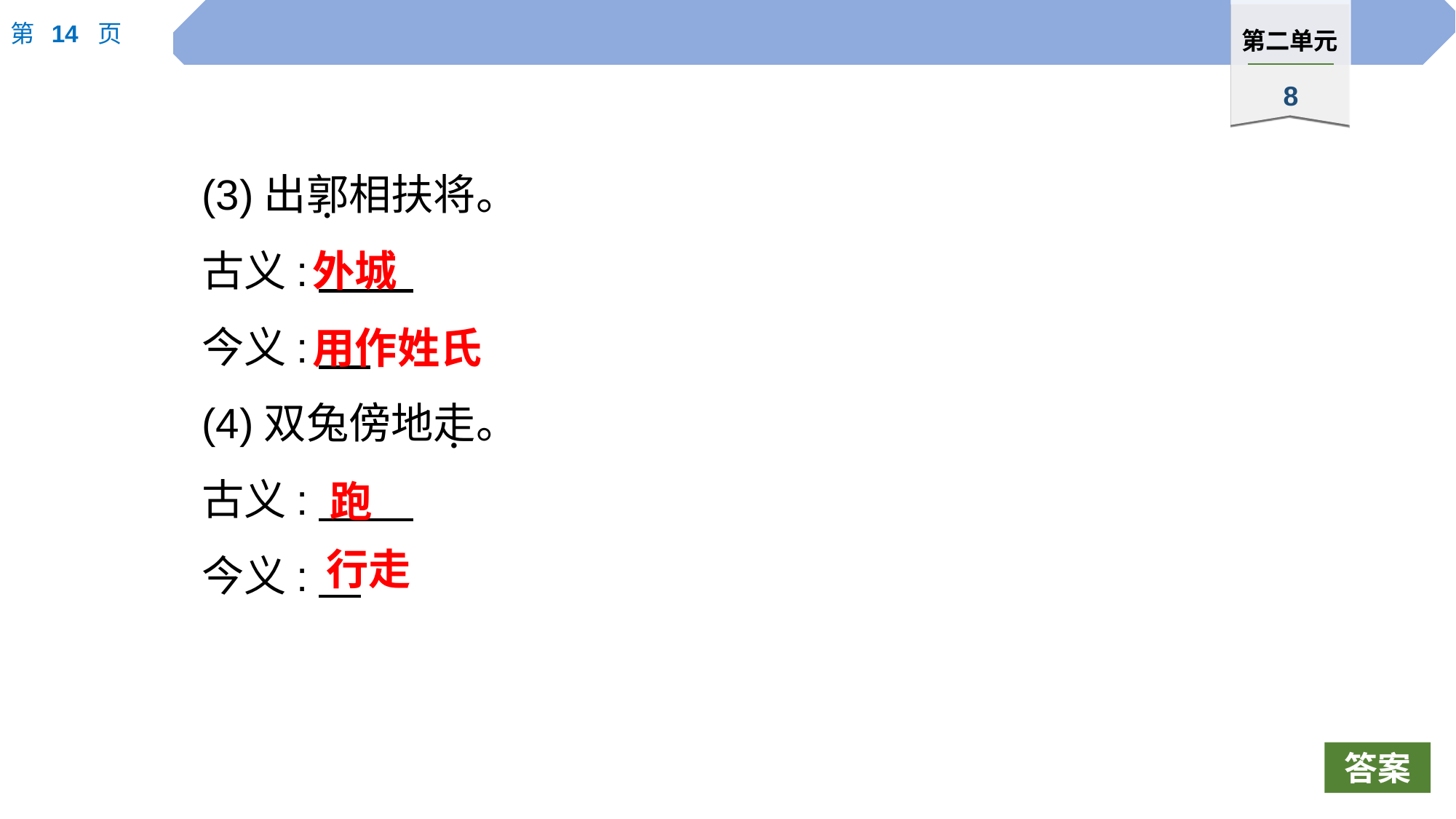

(3)出郭相扶将。
古义:
今义:
(4)双兔傍地走。
古义:
今义:

 ·
外城
用作姓氏
 ·
跑
行走
答案